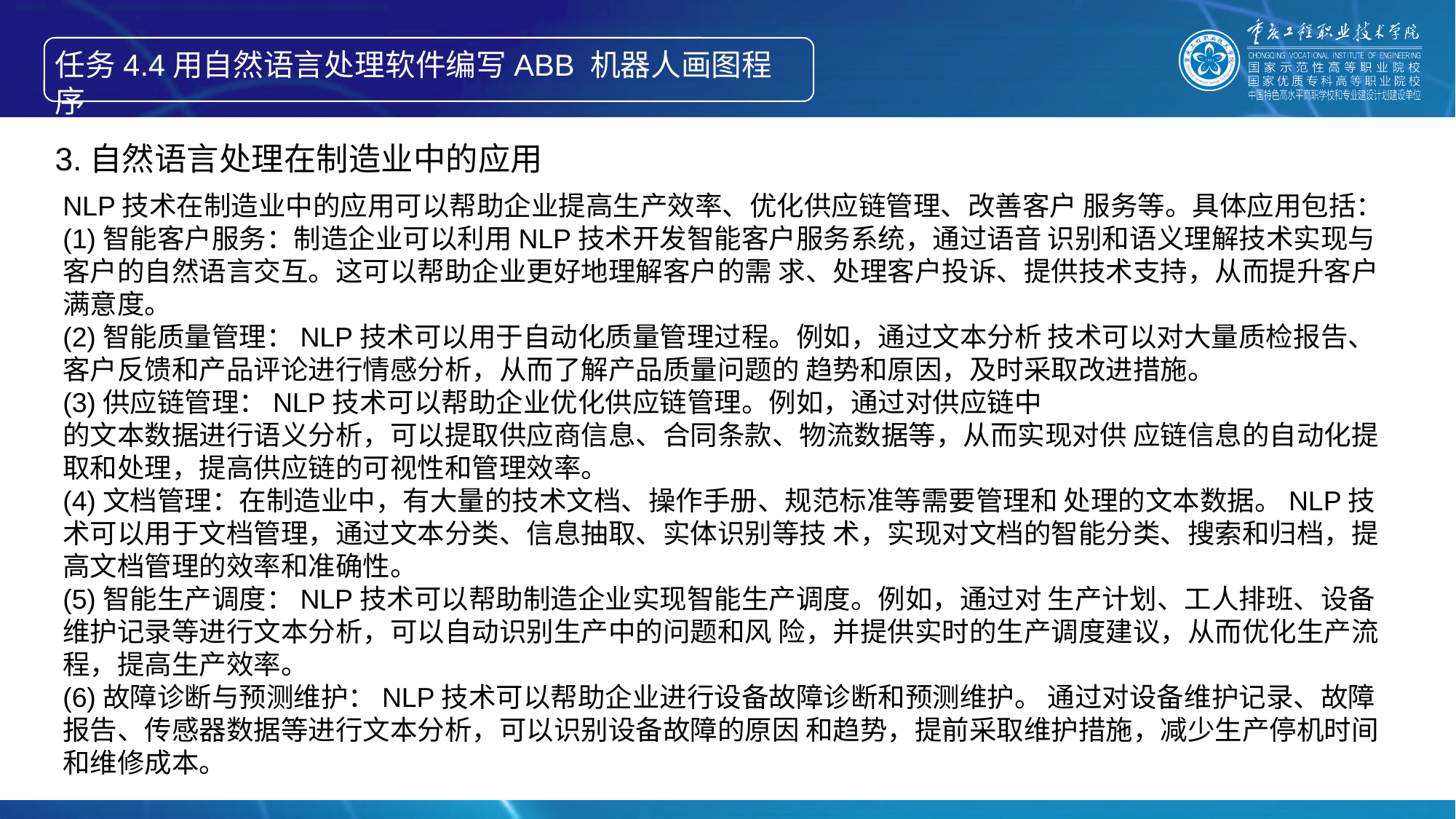

任务4.4用自然语言处理软件编写ABB 机器人画图程序

智能产线绘制信息物理系统的构成
3.自然语言处理在制造业中的应用
NLP技术在制造业中的应用可以帮助企业提高生产效率、优化供应链管理、改善客户 服务等。具体应用包括：
(1)智能客户服务：制造企业可以利用NLP技术开发智能客户服务系统，通过语音 识别和语义理解技术实现与客户的自然语言交互。这可以帮助企业更好地理解客户的需 求、处理客户投诉、提供技术支持，从而提升客户满意度。
(2)智能质量管理：NLP技术可以用于自动化质量管理过程。例如，通过文本分析 技术可以对大量质检报告、客户反馈和产品评论进行情感分析，从而了解产品质量问题的 趋势和原因，及时采取改进措施。
(3)供应链管理：NLP技术可以帮助企业优化供应链管理。例如，通过对供应链中
的文本数据进行语义分析，可以提取供应商信息、合同条款、物流数据等，从而实现对供 应链信息的自动化提取和处理，提高供应链的可视性和管理效率。
(4)文档管理：在制造业中，有大量的技术文档、操作手册、规范标准等需要管理和 处理的文本数据。NLP技术可以用于文档管理，通过文本分类、信息抽取、实体识别等技 术，实现对文档的智能分类、搜索和归档，提高文档管理的效率和准确性。
(5)智能生产调度：NLP技术可以帮助制造企业实现智能生产调度。例如，通过对 生产计划、工人排班、设备维护记录等进行文本分析，可以自动识别生产中的问题和风 险，并提供实时的生产调度建议，从而优化生产流程，提高生产效率。
(6)故障诊断与预测维护：NLP技术可以帮助企业进行设备故障诊断和预测维护。 通过对设备维护记录、故障报告、传感器数据等进行文本分析，可以识别设备故障的原因 和趋势，提前采取维护措施，减少生产停机时间和维修成本。